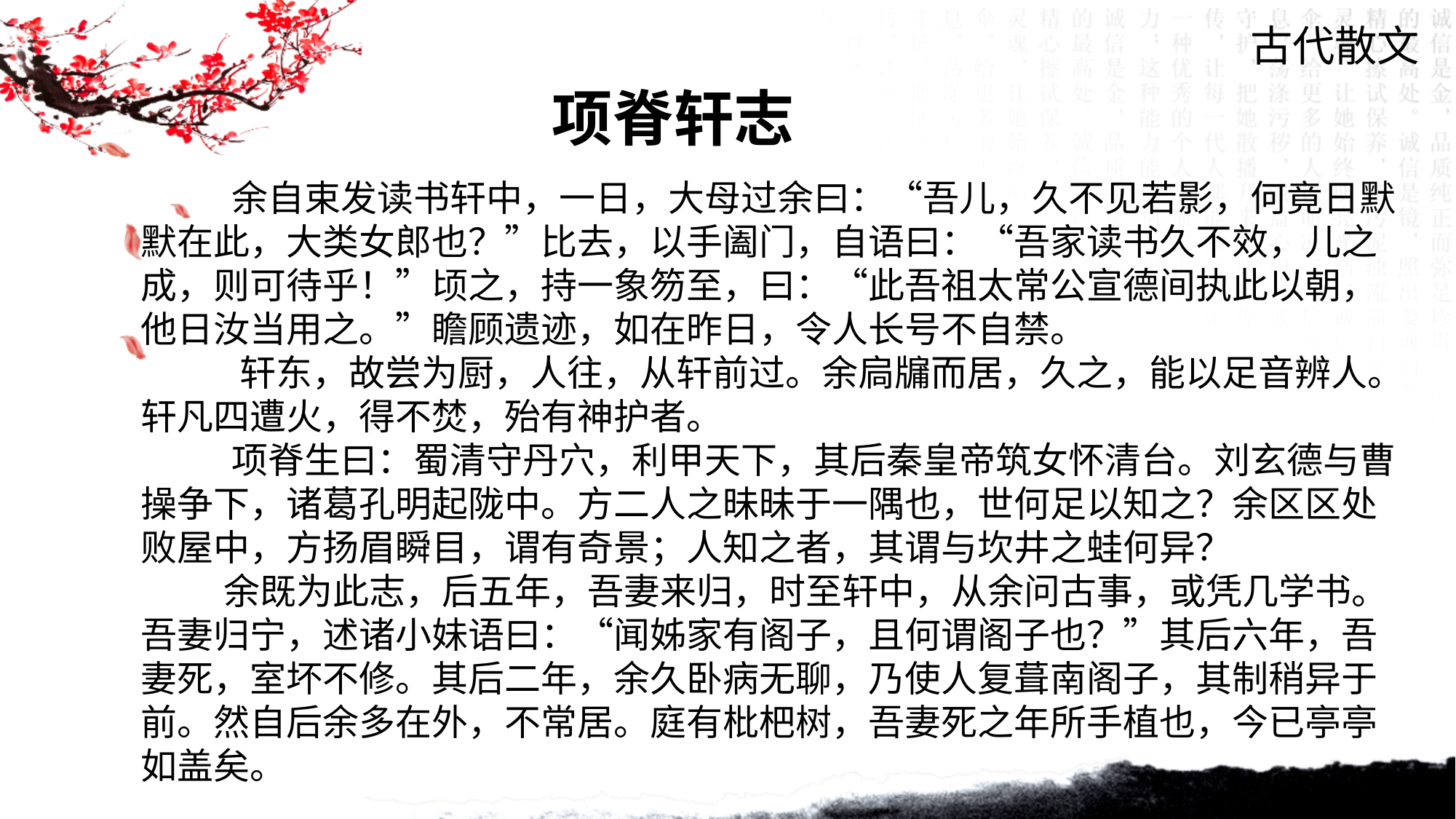

古代散文
项脊轩志
          余自束发读书轩中，一日，大母过余曰：“吾儿，久不见若影，何竟日默默在此，大类女郎也？”比去，以手阖门，自语曰：“吾家读书久不效，儿之成，则可待乎！”顷之，持一象笏至，曰：“此吾祖太常公宣德间执此以朝，他日汝当用之。”瞻顾遗迹，如在昨日，令人长号不自禁。
           轩东，故尝为厨，人往，从轩前过。余扃牖而居，久之，能以足音辨人。轩凡四遭火，得不焚，殆有神护者。
          项脊生曰：蜀清守丹穴，利甲天下，其后秦皇帝筑女怀清台。刘玄德与曹操争下，诸葛孔明起陇中。方二人之昧昧于一隅也，世何足以知之？余区区处败屋中，方扬眉瞬目，谓有奇景；人知之者，其谓与坎井之蛙何异？
         余既为此志，后五年，吾妻来归，时至轩中，从余问古事，或凭几学书。吾妻归宁，述诸小妹语曰：“闻姊家有阁子，且何谓阁子也？”其后六年，吾妻死，室坏不修。其后二年，余久卧病无聊，乃使人复葺南阁子，其制稍异于前。然自后余多在外，不常居。庭有枇杷树，吾妻死之年所手植也，今已亭亭如盖矣。